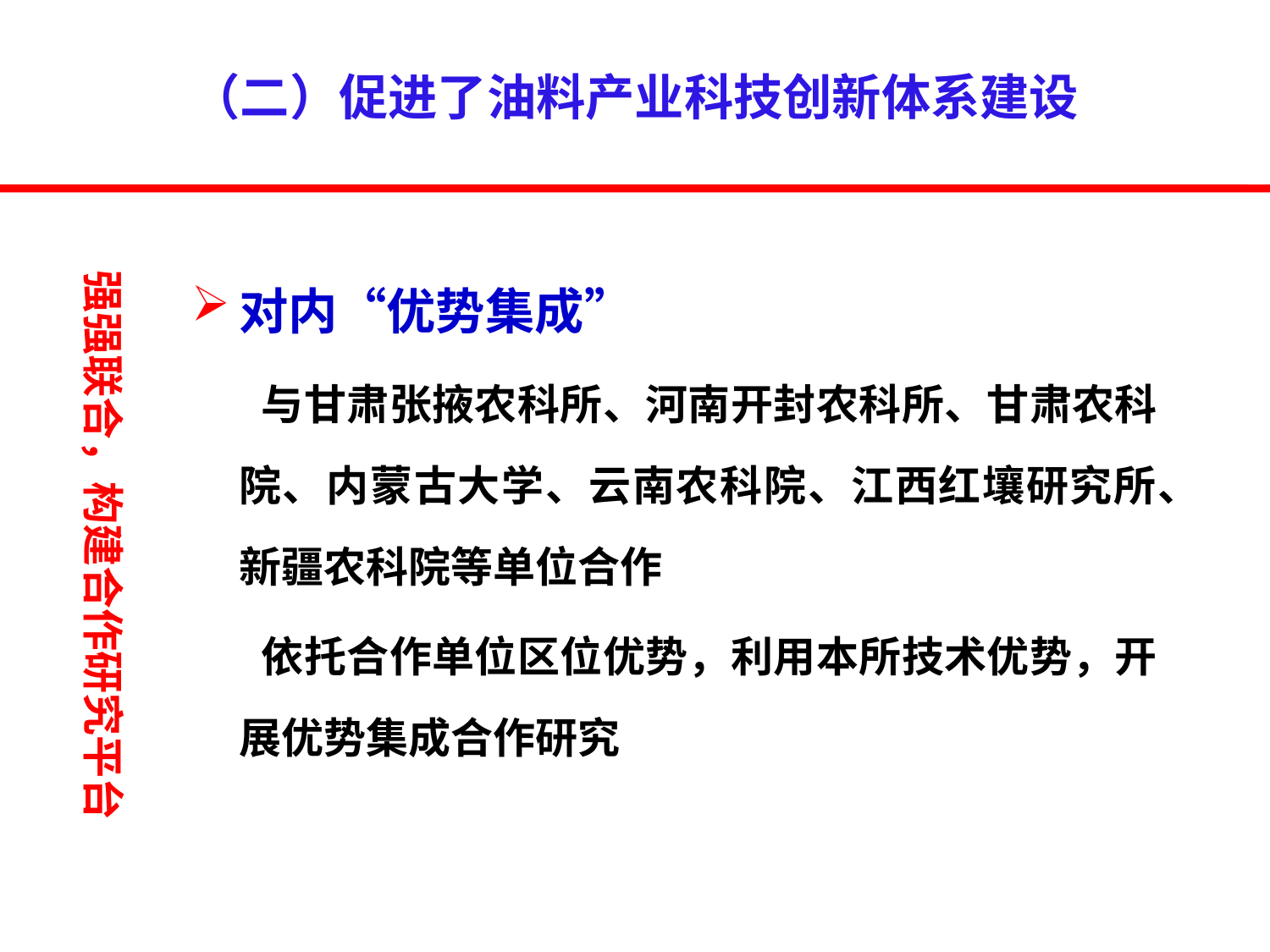

（二）促进了油料产业科技创新体系建设

对内“优势集成”
      与甘肃张掖农科所、河南开封农科所、甘肃农科院、内蒙古大学、云南农科院、江西红壤研究所、新疆农科院等单位合作
      依托合作单位区位优势，利用本所技术优势，开展优势集成合作研究
强强联合，构建合作研究平台